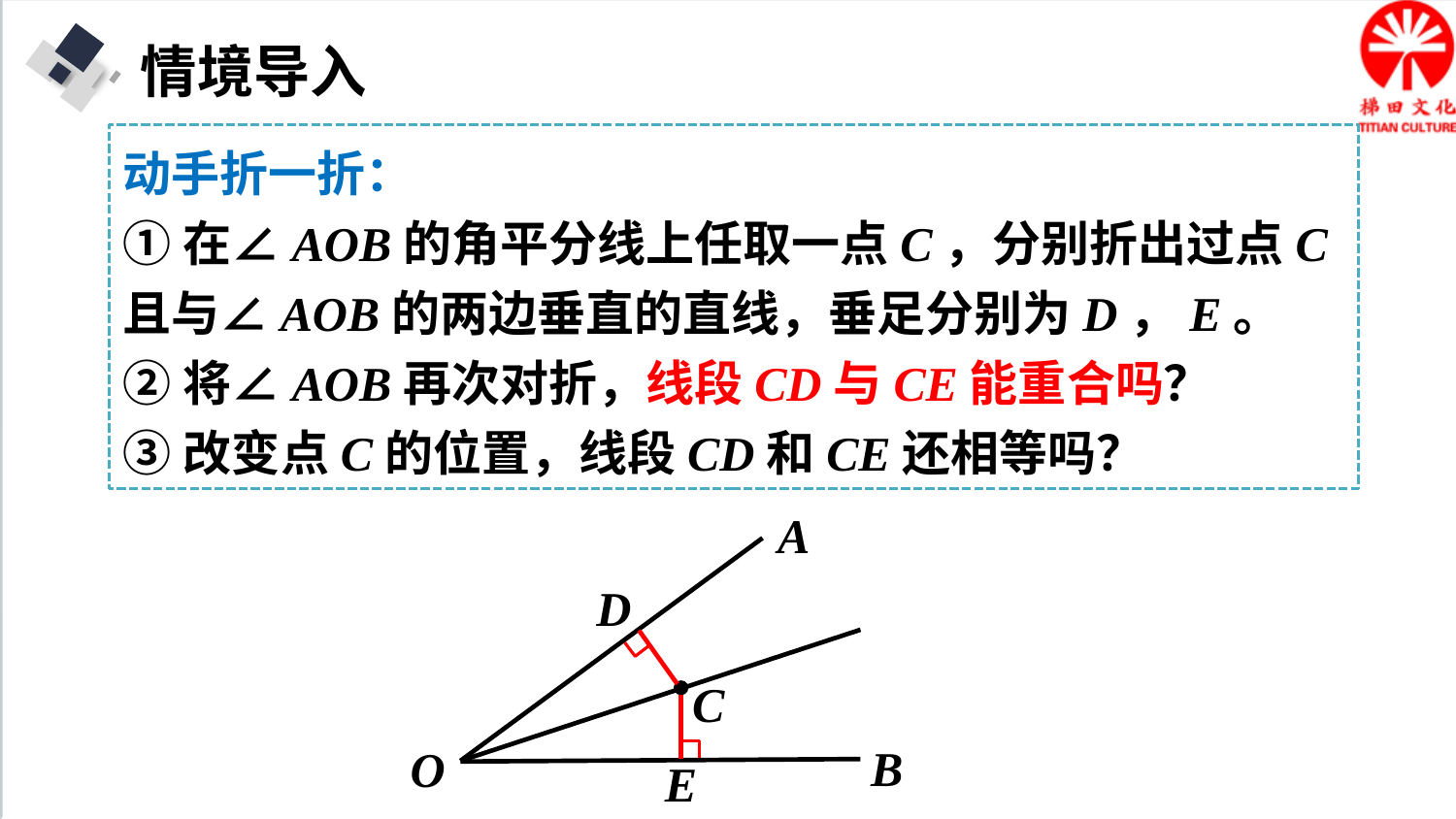

情境导入
动手折一折：
①在∠AOB的角平分线上任取一点C，分别折出过点C且与∠AOB的两边垂直的直线，垂足分别为D，E。
②将∠AOB再次对折，线段CD与CE能重合吗？
③改变点C的位置，线段CD和CE还相等吗？
A

D

C
B
O

E